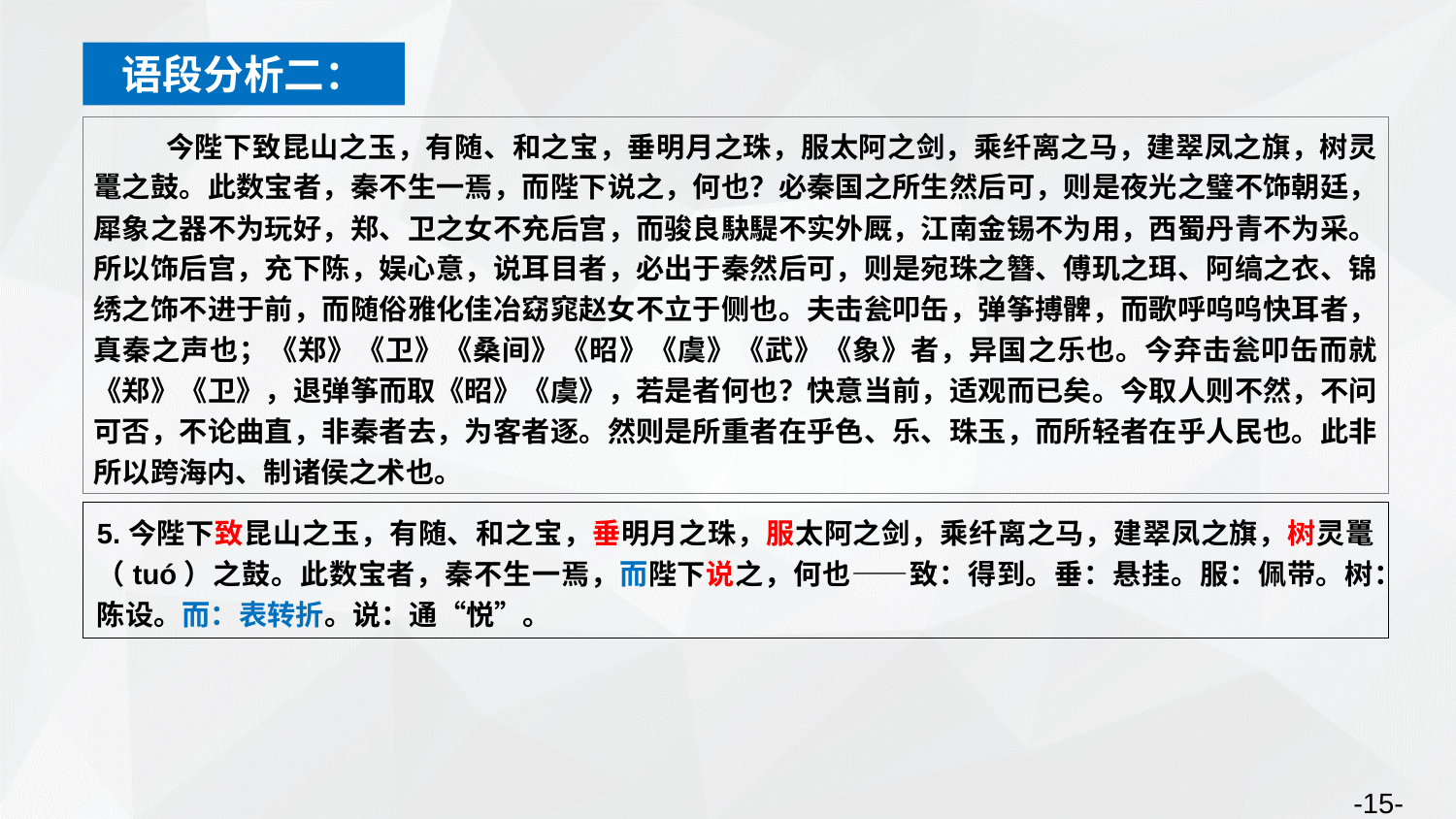

语段分析二：
今陛下致昆山之玉，有随、和之宝，垂明月之珠，服太阿之剑，乘纤离之马，建翠凤之旗，树灵鼍之鼓。此数宝者，秦不生一焉，而陛下说之，何也？必秦国之所生然后可，则是夜光之璧不饰朝廷，犀象之器不为玩好，郑、卫之女不充后宫，而骏良駃騠不实外厩，江南金锡不为用，西蜀丹青不为采。所以饰后宫，充下陈，娱心意，说耳目者，必出于秦然后可，则是宛珠之簪、傅玑之珥、阿缟之衣、锦绣之饰不进于前，而随俗雅化佳冶窈窕赵女不立于侧也。夫击瓮叩缶，弹筝搏髀，而歌呼呜呜快耳者，真秦之声也；《郑》《卫》《桑间》《昭》《虞》《武》《象》者，异国之乐也。今弃击瓮叩缶而就《郑》《卫》，退弹筝而取《昭》《虞》，若是者何也？快意当前，适观而已矣。今取人则不然，不问可否，不论曲直，非秦者去，为客者逐。然则是所重者在乎色、乐、珠玉，而所轻者在乎人民也。此非所以跨海内、制诸侯之术也。
5.今陛下致昆山之玉，有随、和之宝，垂明月之珠，服太阿之剑，乘纤离之马，建翠凤之旗，树灵鼍（tuó）之鼓。此数宝者，秦不生一焉，而陛下说之，何也——致：得到。垂：悬挂。服：佩带。树：陈设。而：表转折。说：通“悦”。
-15-